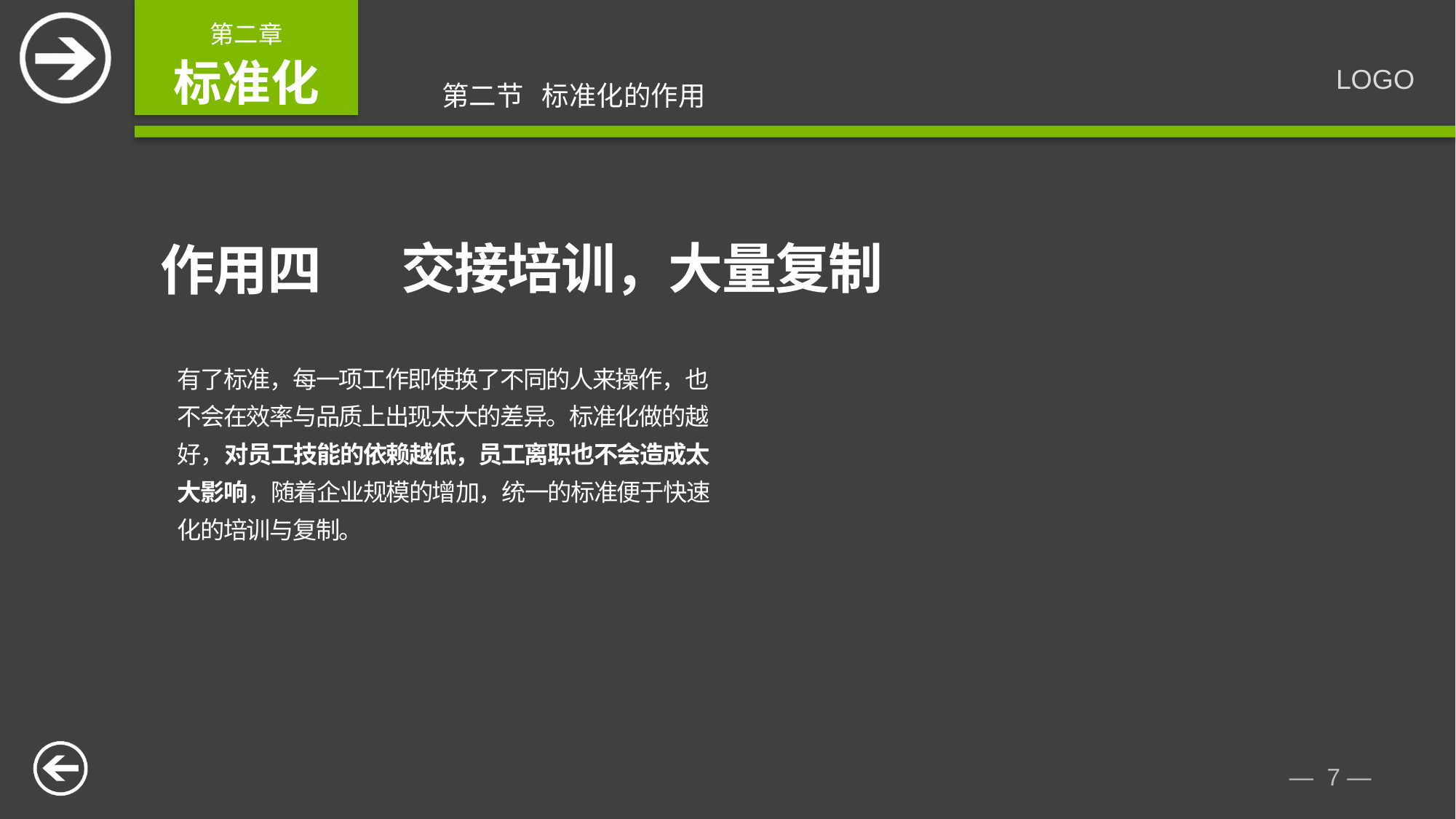

交接培训，大量复制
作用四
有了标准，每一项工作即使换了不同的人来操作，也不会在效率与品质上出现太大的差异。标准化做的越好，对员工技能的依赖越低，员工离职也不会造成太大影响，随着企业规模的增加，统一的标准便于快速化的培训与复制。